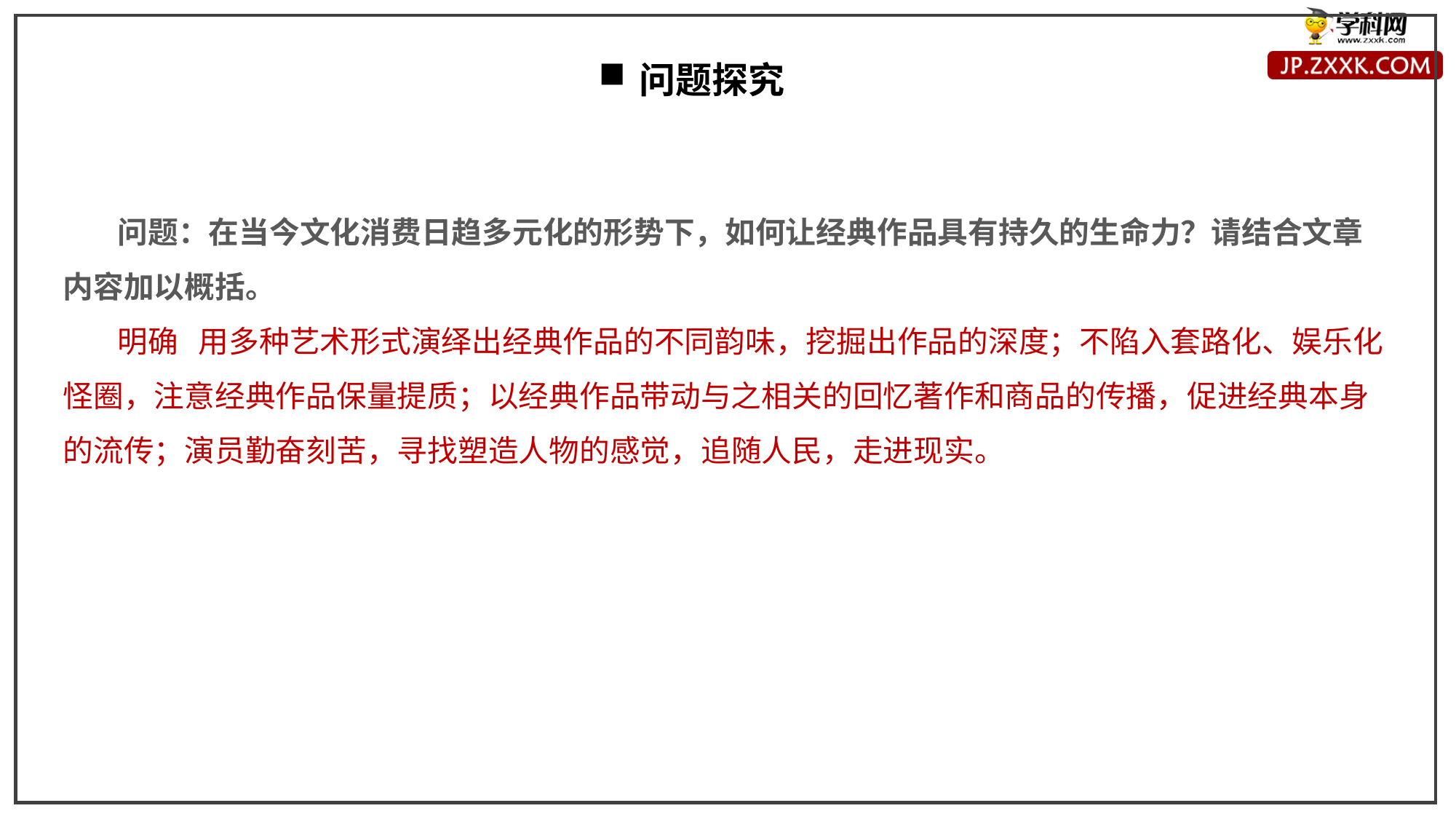

问题探究
问题：在当今文化消费日趋多元化的形势下，如何让经典作品具有持久的生命力？请结合文章内容加以概括。
明确   用多种艺术形式演绎出经典作品的不同韵味，挖掘出作品的深度；不陷入套路化、娱乐化怪圈，注意经典作品保量提质；以经典作品带动与之相关的回忆著作和商品的传播，促进经典本身的流传；演员勤奋刻苦，寻找塑造人物的感觉，追随人民，走进现实。